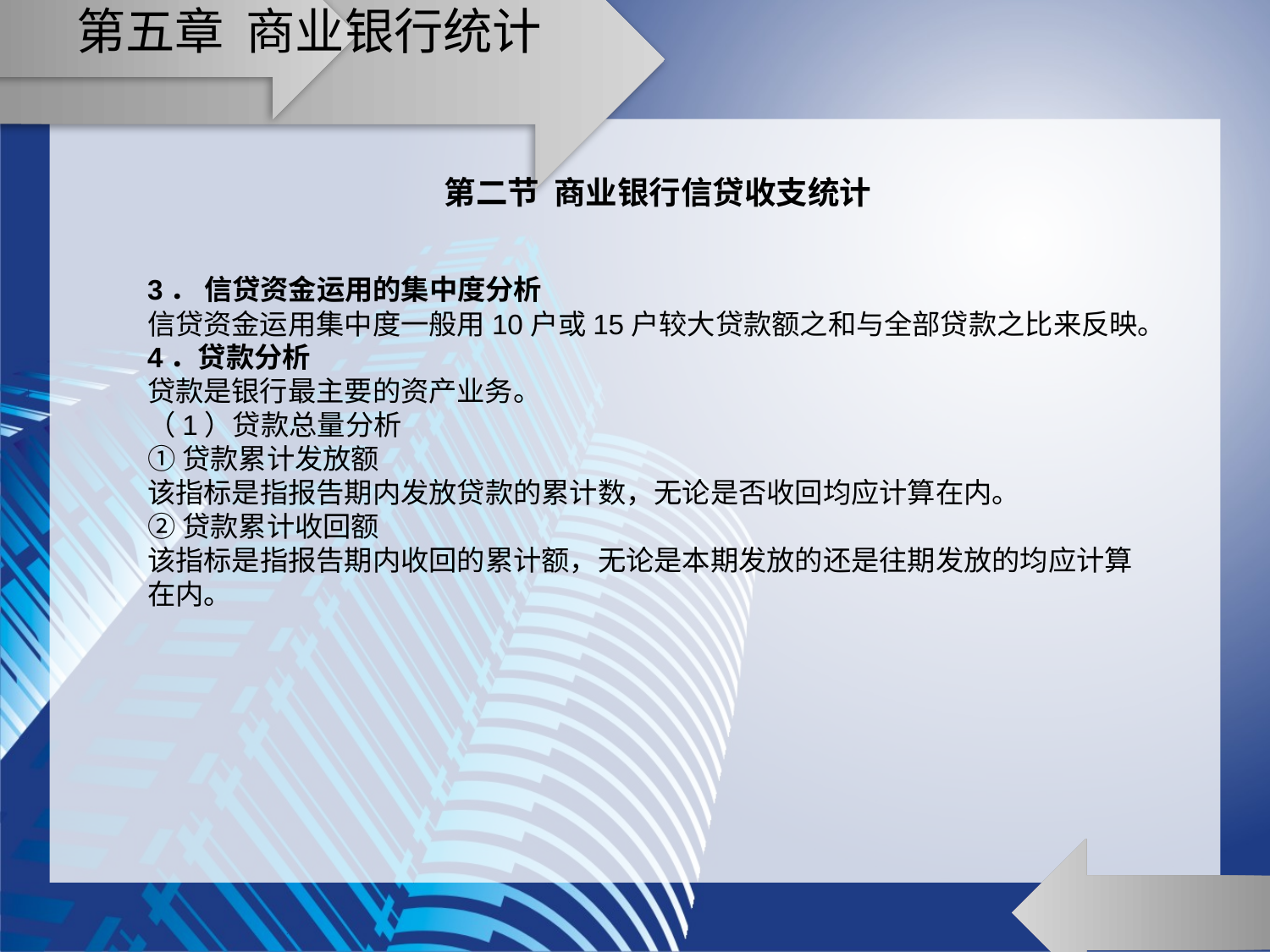

# 第五章  商业银行统计
第二节  商业银行信贷收支统计
3． 信贷资金运用的集中度分析
信贷资金运用集中度一般用10户或15户较大贷款额之和与全部贷款之比来反映。
4．贷款分析
贷款是银行最主要的资产业务。
（1）贷款总量分析
①贷款累计发放额
该指标是指报告期内发放贷款的累计数，无论是否收回均应计算在内。
②贷款累计收回额
该指标是指报告期内收回的累计额，无论是本期发放的还是往期发放的均应计算在内。